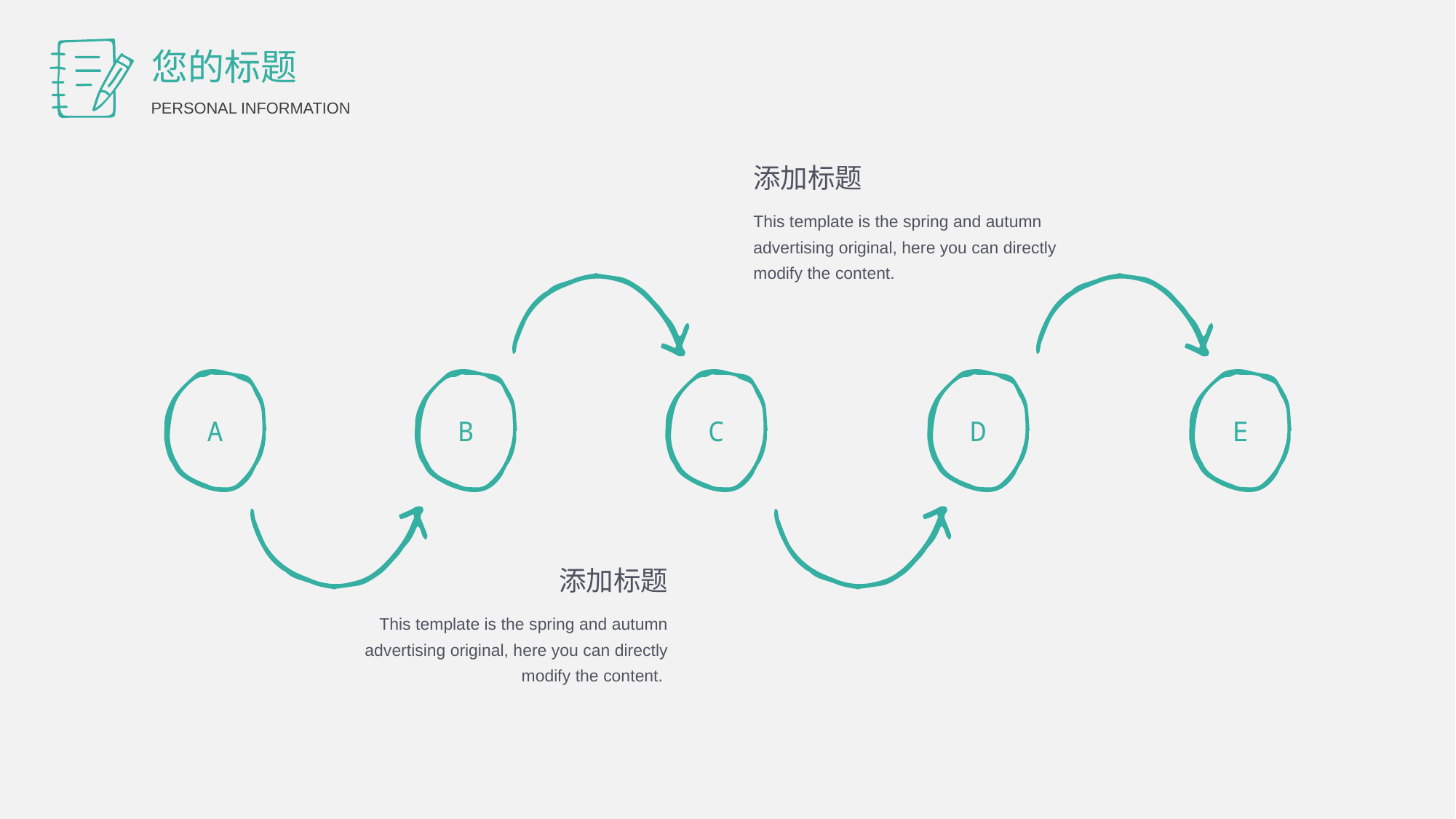

您的标题
PERSONAL INFORMATION
添加标题
This template is the spring and autumn advertising original, here you can directly modify the content.

A
B
C
D
E

添加标题
This template is the spring and autumn advertising original, here you can directly modify the content.